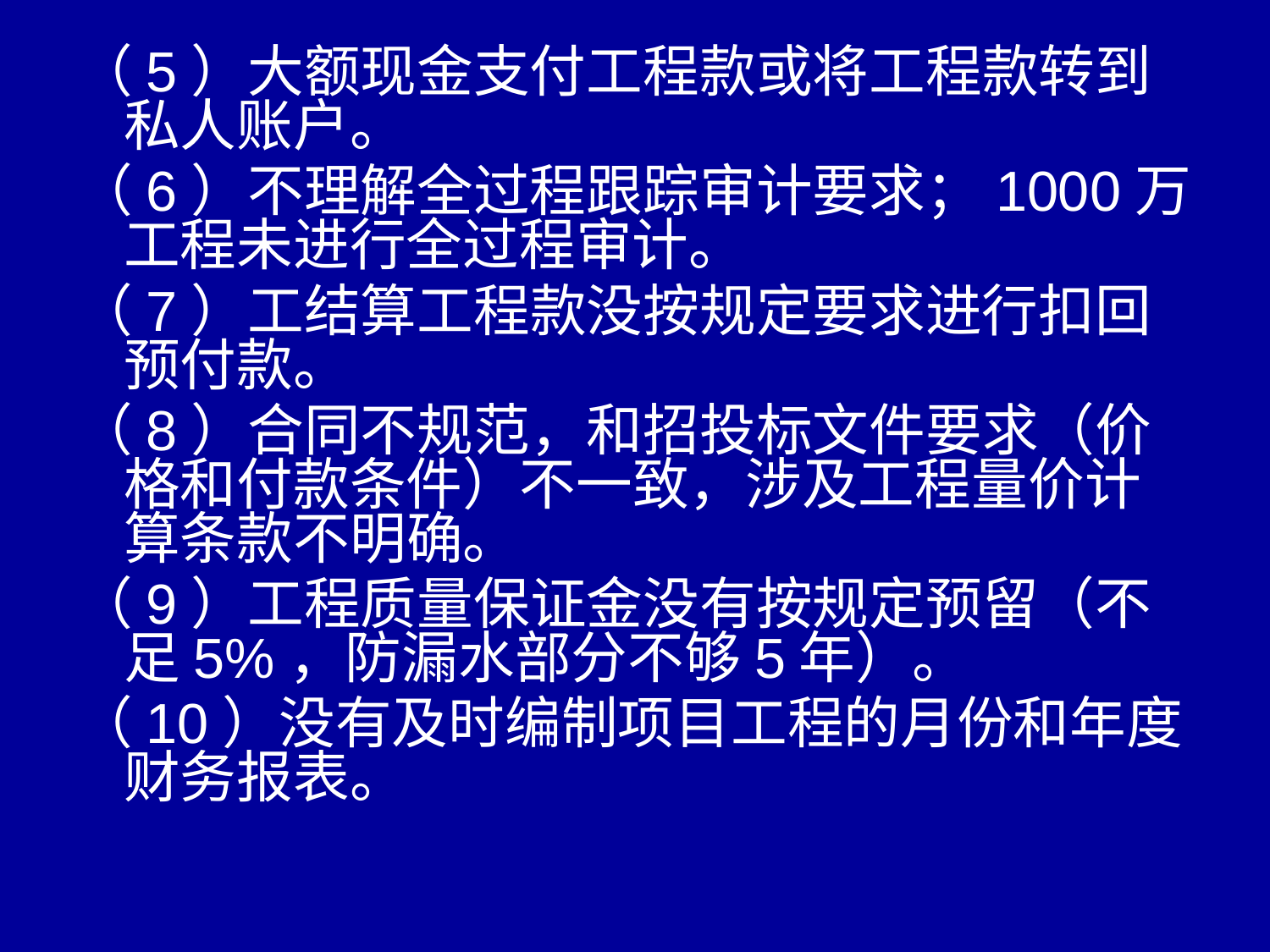

（5）大额现金支付工程款或将工程款转到私人账户。
（6）不理解全过程跟踪审计要求；1000万工程未进行全过程审计。
（7）工结算工程款没按规定要求进行扣回预付款。
（8）合同不规范，和招投标文件要求（价格和付款条件）不一致，涉及工程量价计算条款不明确。
（9）工程质量保证金没有按规定预留（不足5%，防漏水部分不够5年）。
（10）没有及时编制项目工程的月份和年度财务报表。